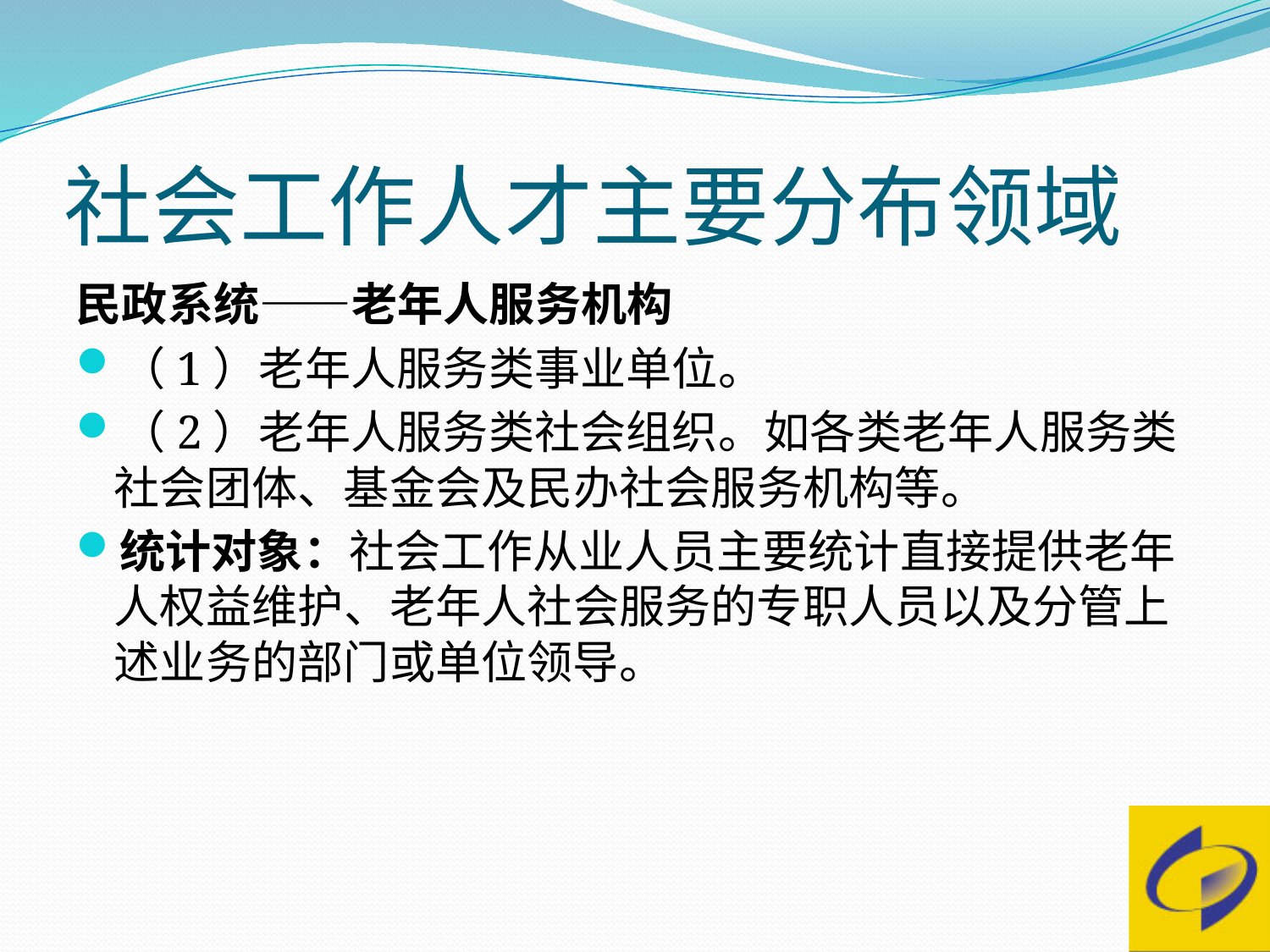

# 社会工作人才主要分布领域
民政系统——老年人服务机构
（1）老年人服务类事业单位。
（2）老年人服务类社会组织。如各类老年人服务类社会团体、基金会及民办社会服务机构等。
统计对象：社会工作从业人员主要统计直接提供老年人权益维护、老年人社会服务的专职人员以及分管上述业务的部门或单位领导。